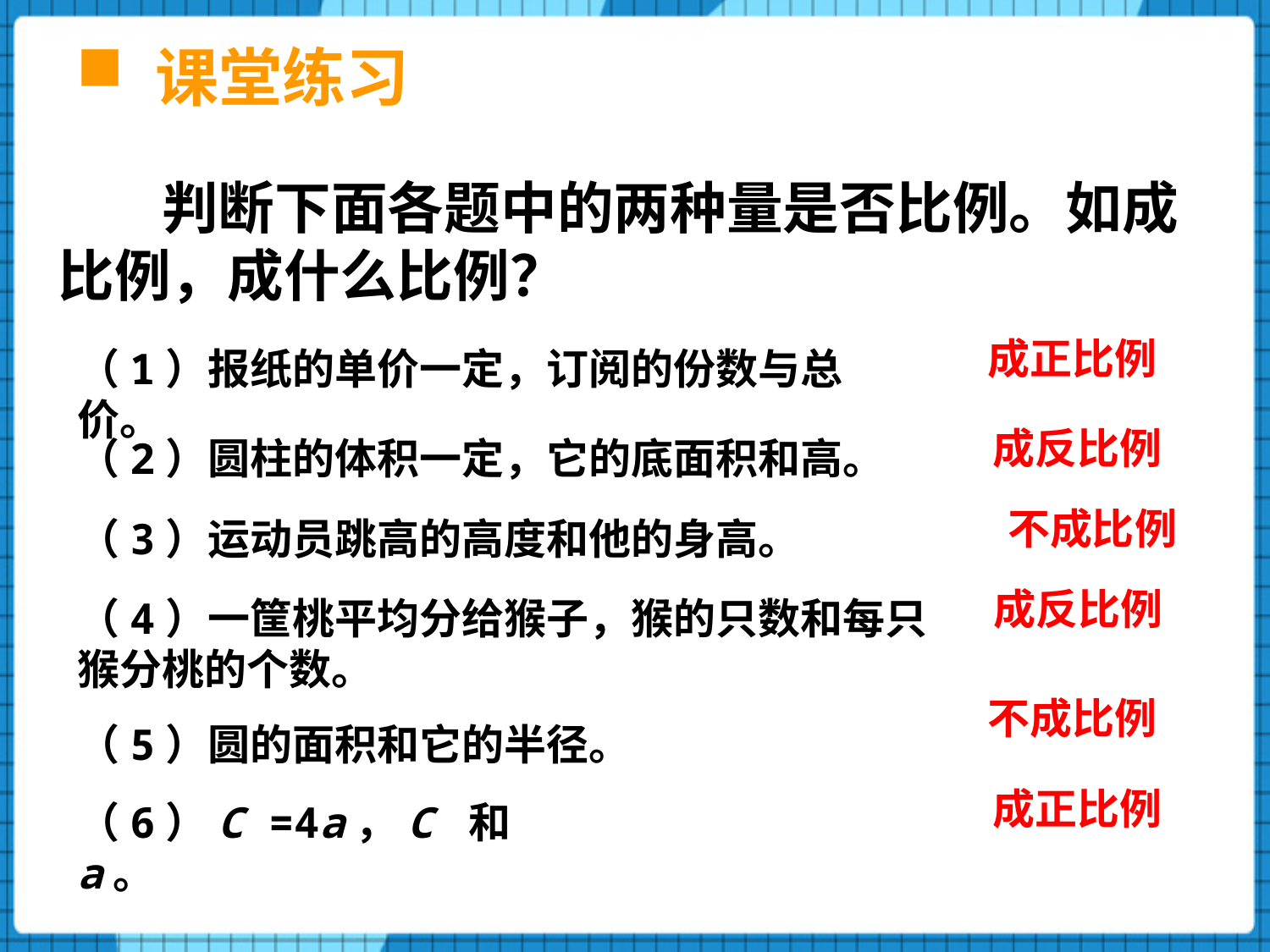

# 课堂练习
       判断下面各题中的两种量是否比例。如成比例，成什么比例？
成正比例
（1）报纸的单价一定，订阅的份数与总价。

成反比例
（2）圆柱的体积一定，它的底面积和高。
不成比例
（3）运动员跳高的高度和他的身高。
成反比例
（4）一筐桃平均分给猴子，猴的只数和每只猴分桃的个数。

不成比例
（5）圆的面积和它的半径。
成正比例
（6）C =4a，C 和a。